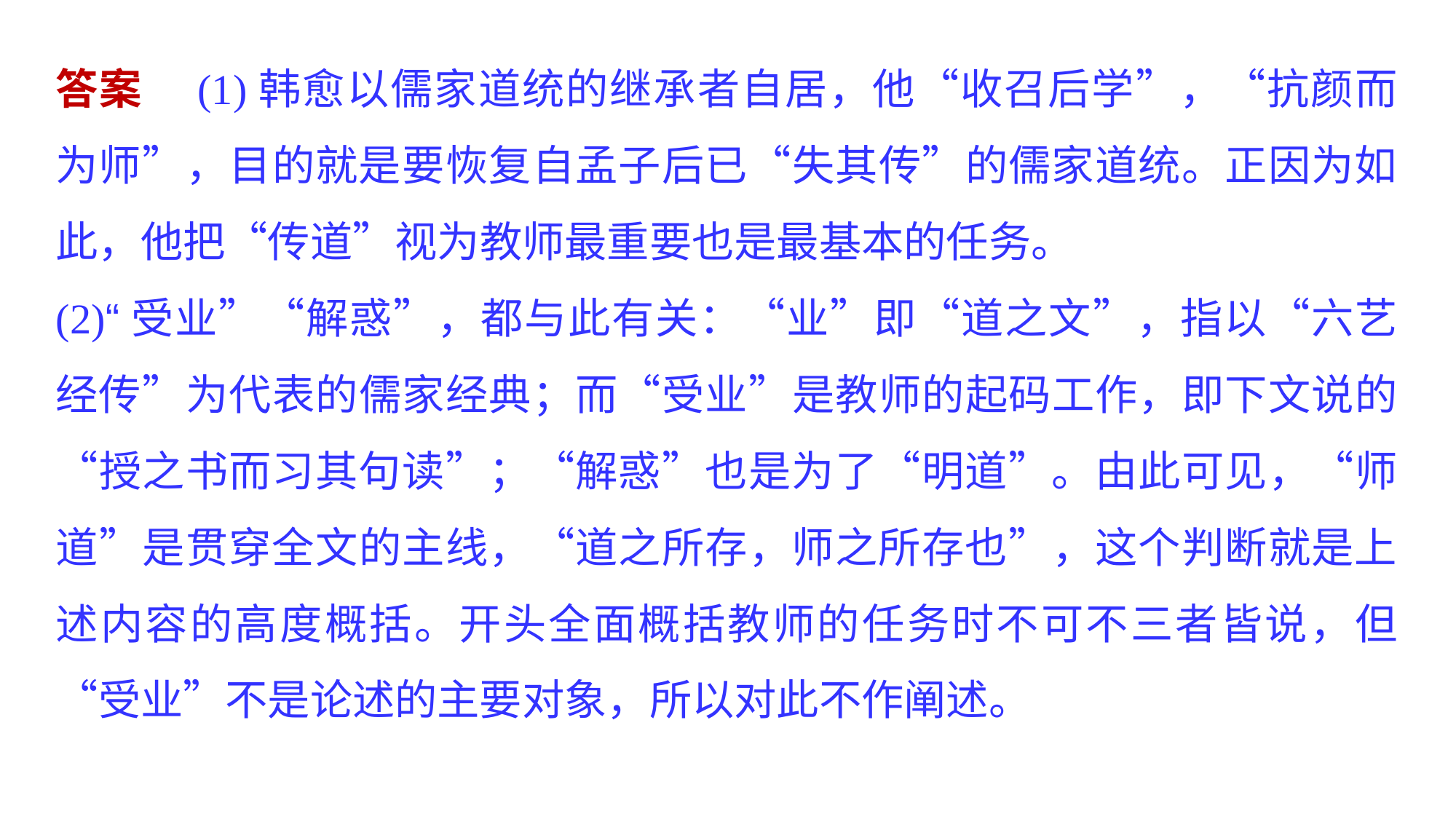

答案　(1)韩愈以儒家道统的继承者自居，他“收召后学”，“抗颜而为师”，目的就是要恢复自孟子后已“失其传”的儒家道统。正因为如此，他把“传道”视为教师最重要也是最基本的任务。
(2)“受业”“解惑”，都与此有关：“业”即“道之文”，指以“六艺经传”为代表的儒家经典；而“受业”是教师的起码工作，即下文说的“授之书而习其句读”；“解惑”也是为了“明道”。由此可见，“师道”是贯穿全文的主线，“道之所存，师之所存也”，这个判断就是上述内容的高度概括。开头全面概括教师的任务时不可不三者皆说，但“受业”不是论述的主要对象，所以对此不作阐述。